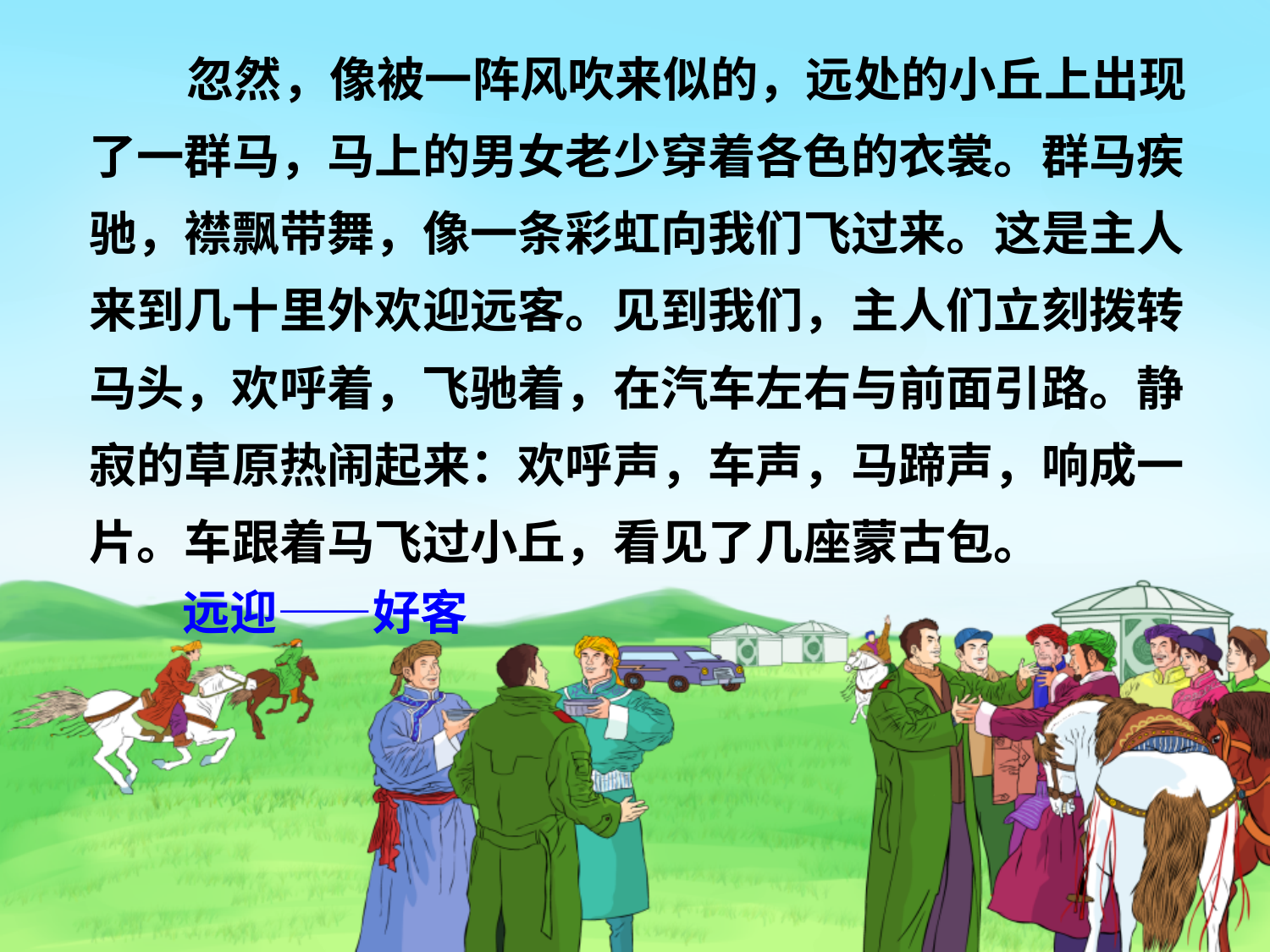

忽然，像被一阵风吹来似的，远处的小丘上出现
了一群马，马上的男女老少穿着各色的衣裳。群马疾驰，襟飘带舞，像一条彩虹向我们飞过来。这是主人
来到几十里外欢迎远客。见到我们，主人们立刻拨转
马头，欢呼着，飞驰着，在汽车左右与前面引路。静
寂的草原热闹起来：欢呼声，车声，马蹄声，响成一片。车跟着马飞过小丘，看见了几座蒙古包。
远迎——好客